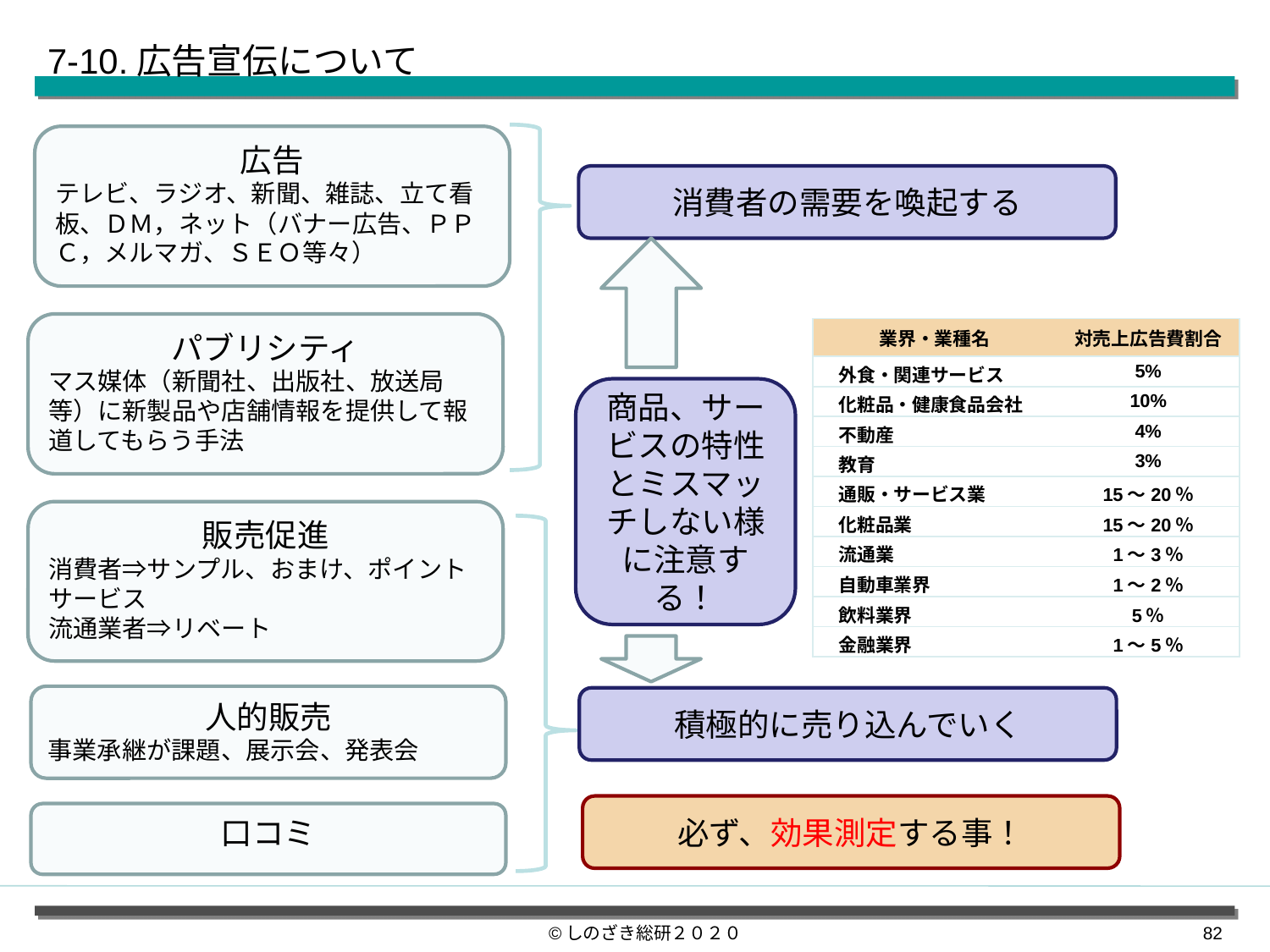

7-10.広告宣伝について

広告
テレビ、ラジオ、新聞、雑誌、立て看板、ＤＭ，ネット（バナー広告、ＰＰＣ，メルマガ、ＳＥＯ等々）
消費者の需要を喚起する

パブリシティ
マス媒体（新聞社、出版社、放送局等）に新製品や店舗情報を提供して報道してもらう手法
| 業界・業種名 | 対売上広告費割合 |
| --- | --- |
| 外食・関連サービス | 5% |
| 化粧品・健康食品会社 | 10% |
| 不動産 | 4% |
| 教育 | 3% |
| 通販・サービス業 | 15～20％ |
| 化粧品業 | 15～20％ |
| 流通業 | 1～3％ |
| 自動車業界 | 1～2％ |
| 飲料業界 | 5％ |
| 金融業界 | 1～5％ |
商品、サービスの特性とミスマッチしない様に注意する！
販売促進
消費者⇒サンプル、おまけ、ポイントサービス
流通業者⇒リベート

人的販売
事業承継が課題、展示会、発表会
積極的に売り込んでいく
必ず、効果測定する事！
口コミ
©しのざき総研２０２０
82